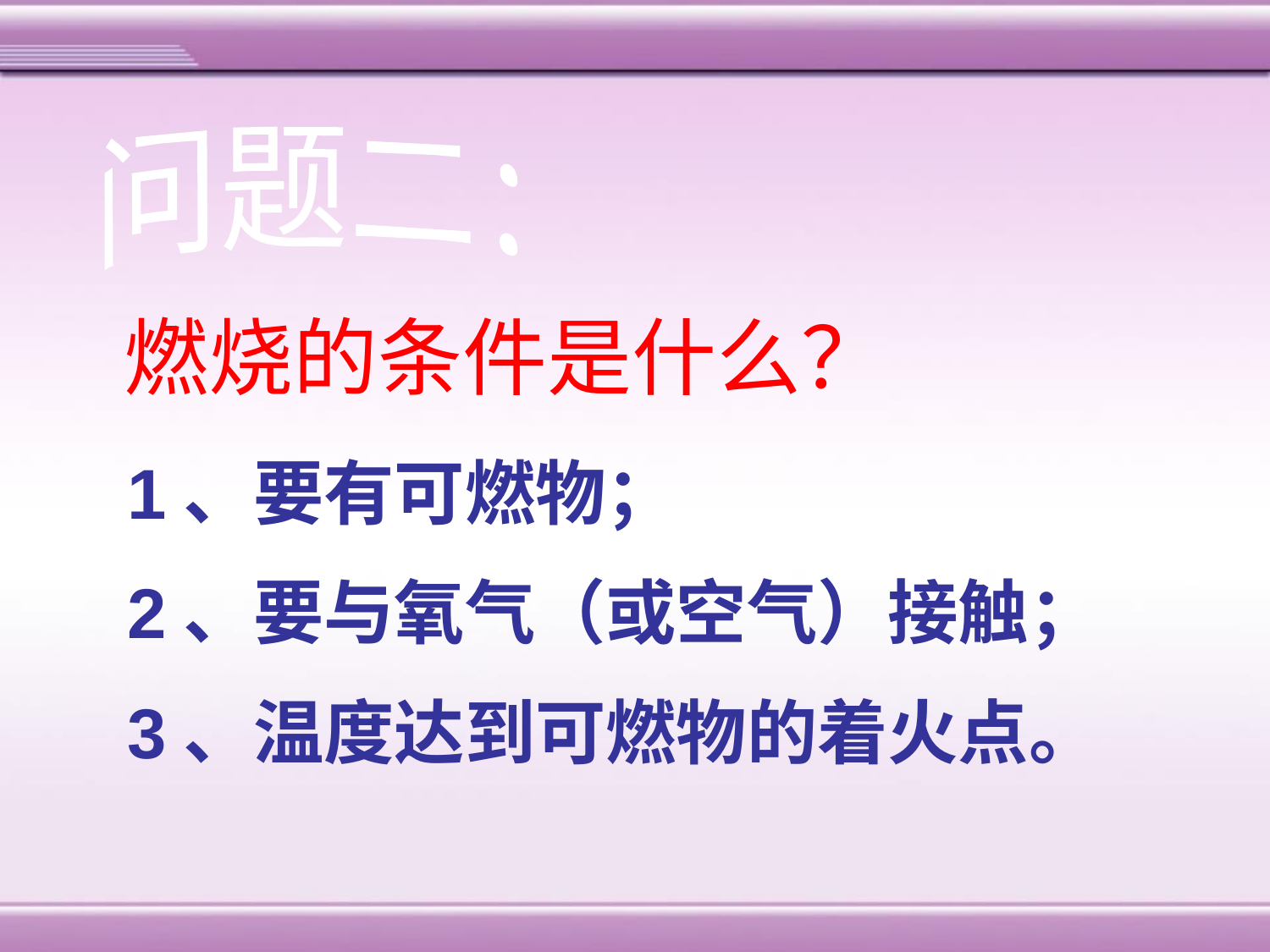

问题二：
燃烧的条件是什么？
1、要有可燃物；
2、要与氧气（或空气）接触；
3、温度达到可燃物的着火点。

3